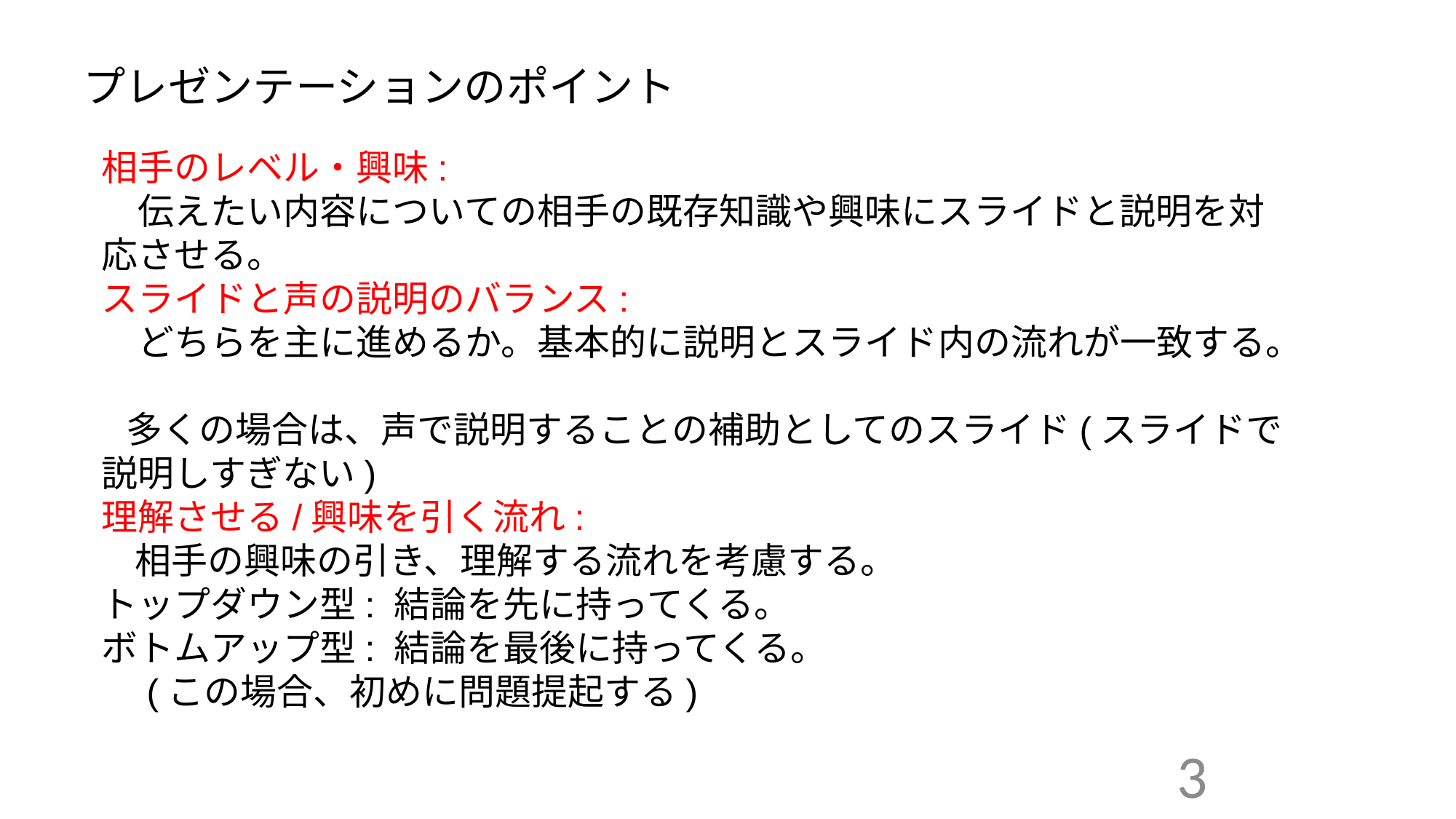

プレゼンテーションのポイント
相手のレベル・興味:
　伝えたい内容についての相手の既存知識や興味にスライドと説明を対応させる。
スライドと声の説明のバランス:
　どちらを主に進めるか。基本的に説明とスライド内の流れが一致する。
   多くの場合は、声で説明することの補助としてのスライド(スライドで説明しすぎない)
理解させる/興味を引く流れ:
   相手の興味の引き、理解する流れを考慮する。
トップダウン型: 結論を先に持ってくる。
ボトムアップ型: 結論を最後に持ってくる。
　(この場合、初めに問題提起する)
3